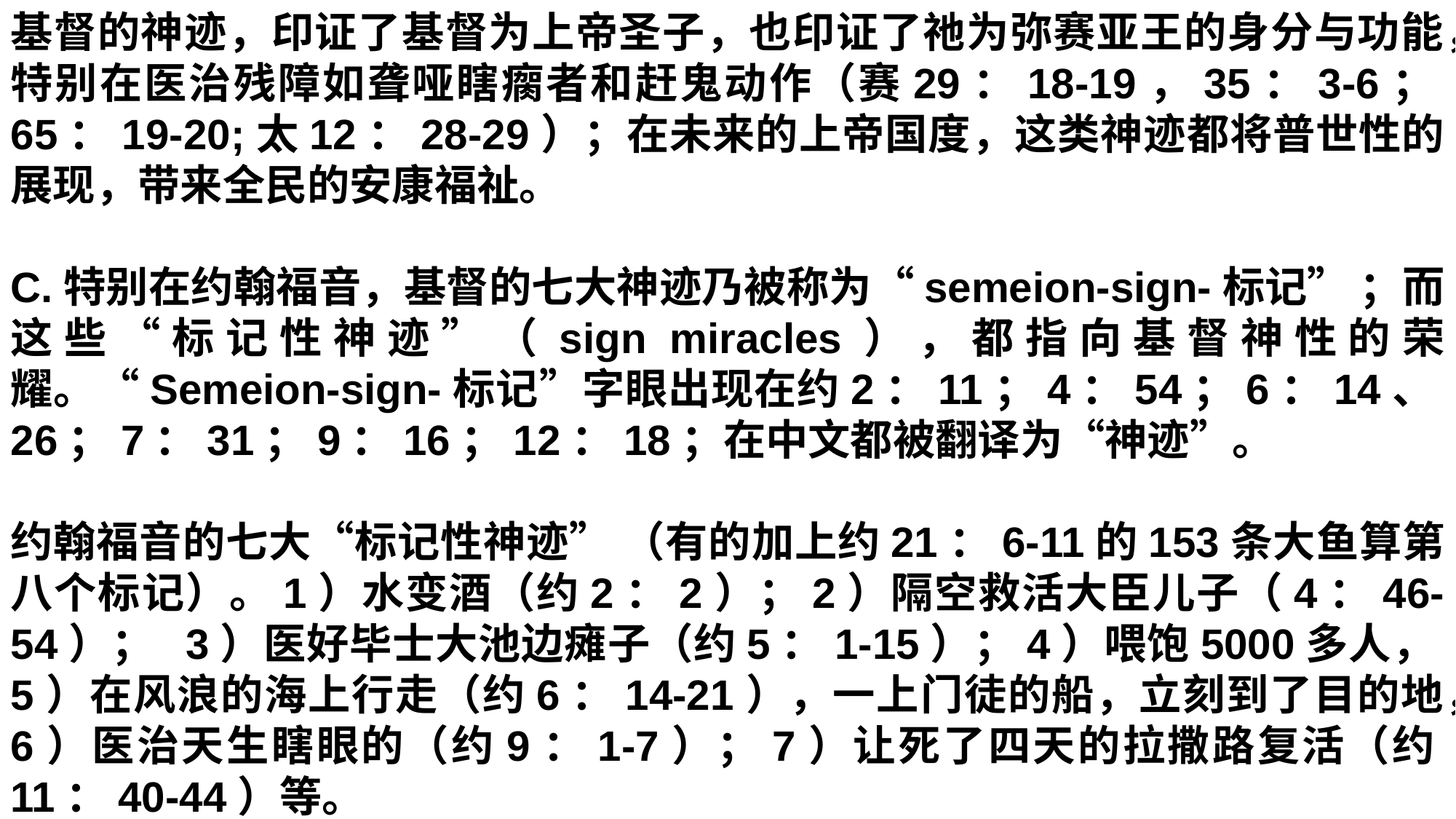

基督的神迹，印证了基督为上帝圣子，也印证了祂为弥赛亚王的身分与功能，特别在医治残障如聋哑瞎瘸者和赶鬼动作（赛29：18-19，35：3-6；65：19-20;太12：28-29）；在未来的上帝国度，这类神迹都将普世性的展现，带来全民的安康福祉。

C.特别在约翰福音，基督的七大神迹乃被称为“semeion-sign-标记” ；而这些“标记性神迹”（sign miracles），都指向基督神性的荣耀。“Semeion-sign-标记”字眼出现在约2：11；4：54；6：14、26；7：31；9：16；12：18；在中文都被翻译为“神迹”。

约翰福音的七大“标记性神迹” （有的加上约21：6-11的153条大鱼算第八个标记）。1）水变酒（约2：2）；2）隔空救活大臣儿子（4：46-54）；  3）医好毕士大池边瘫子（约5：1-15）；4）喂饱5000多人，5）在风浪的海上行走（约6：14-21），一上门徒的船，立刻到了目的地，6）医治天生瞎眼的（约9：1-7）；7）让死了四天的拉撒路复活（约11：40-44）等。